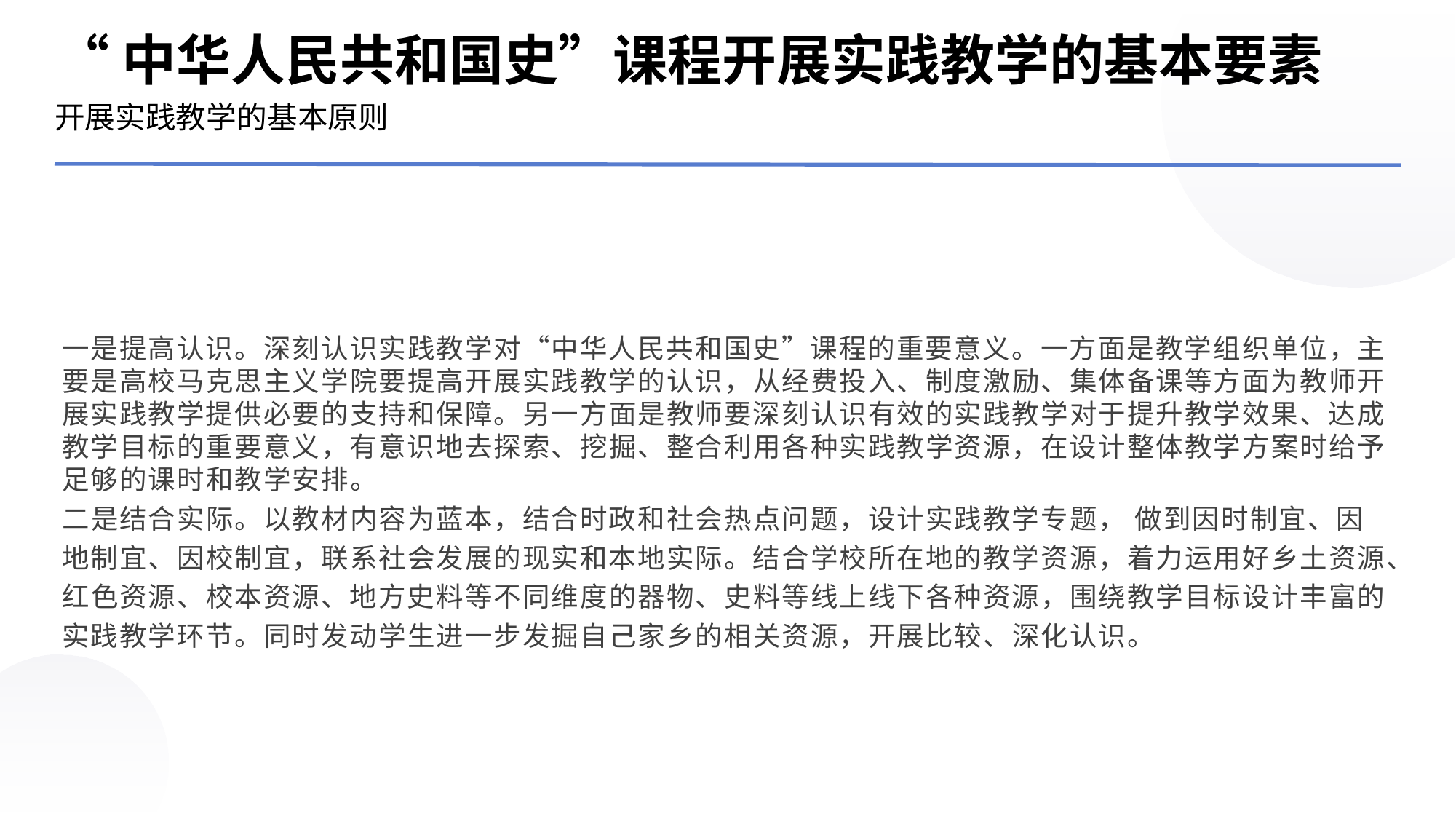

“中华人民共和国史”课程开展实践教学的基本要素
开展实践教学的基本原则
一是提高认识。深刻认识实践教学对“中华人民共和国史”课程的重要意义。一方面是教学组织单位，主要是高校马克思主义学院要提高开展实践教学的认识，从经费投入、制度激励、集体备课等方面为教师开展实践教学提供必要的支持和保障。另一方面是教师要深刻认识有效的实践教学对于提升教学效果、达成教学目标的重要意义，有意识地去探索、挖掘、整合利用各种实践教学资源，在设计整体教学方案时给予足够的课时和教学安排。
二是结合实际。以教材内容为蓝本，结合时政和社会热点问题，设计实践教学专题， 做到因时制宜、因地制宜、因校制宜，联系社会发展的现实和本地实际。结合学校所在地的教学资源，着力运用好乡土资源、红色资源、校本资源、地方史料等不同维度的器物、史料等线上线下各种资源，围绕教学目标设计丰富的实践教学环节。同时发动学生进一步发掘自己家乡的相关资源，开展比较、深化认识。